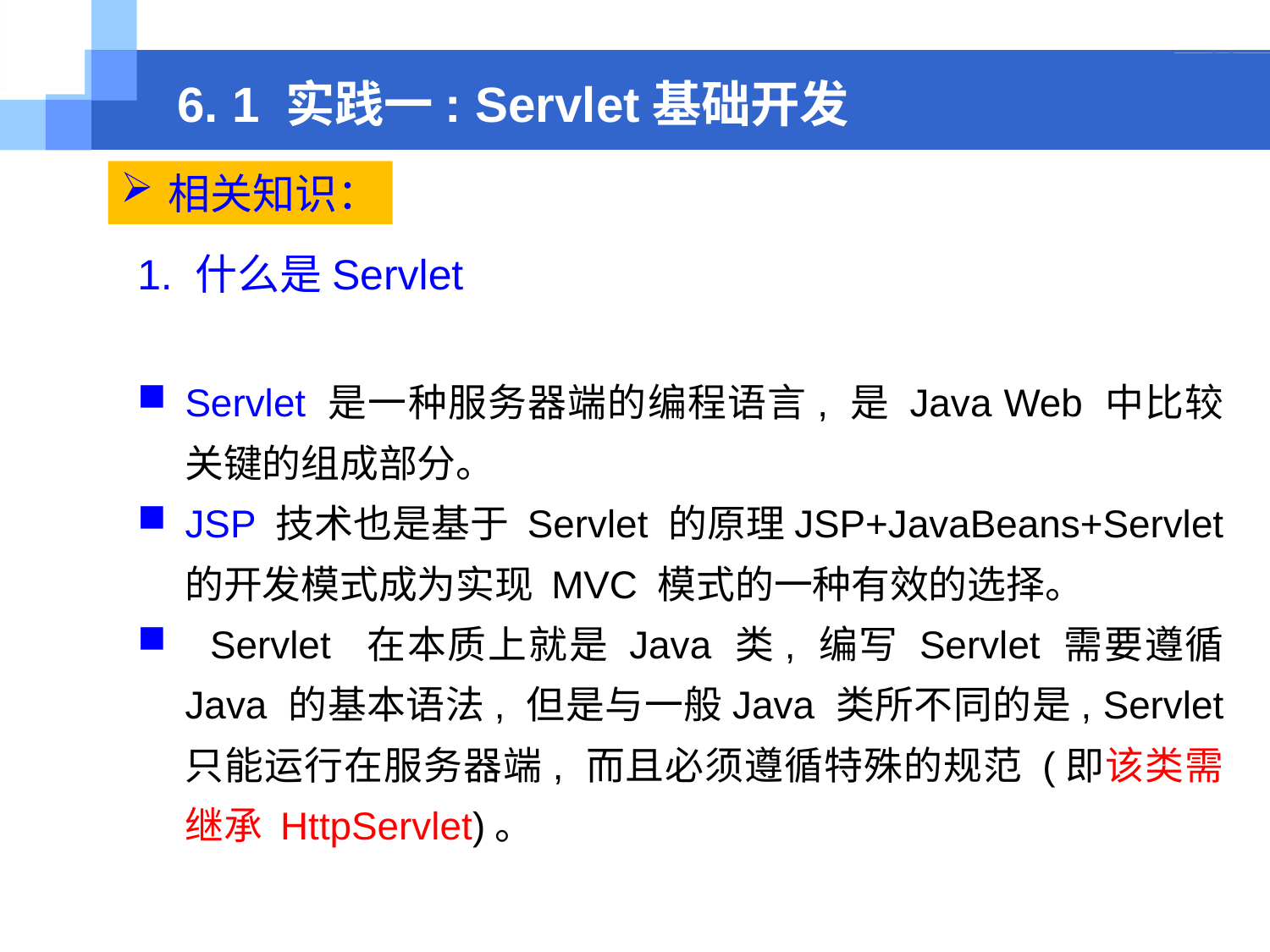

6. 1 实践一: Servlet基础开发
相关知识：
1. 什么是Servlet

Servlet 是一种服务器端的编程语言, 是 Java Web 中比较关键的组成部分。
JSP 技术也是基于 Servlet 的原理JSP+JavaBeans+Servlet 的开发模式成为实现 MVC 模式的一种有效的选择。
  Servlet  在本质上就是 Java 类, 编写 Servlet 需要遵循 Java 的基本语法, 但是与一般Java 类所不同的是, Servlet 只能运行在服务器端, 而且必须遵循特殊的规范 (即该类需继承 HttpServlet)。